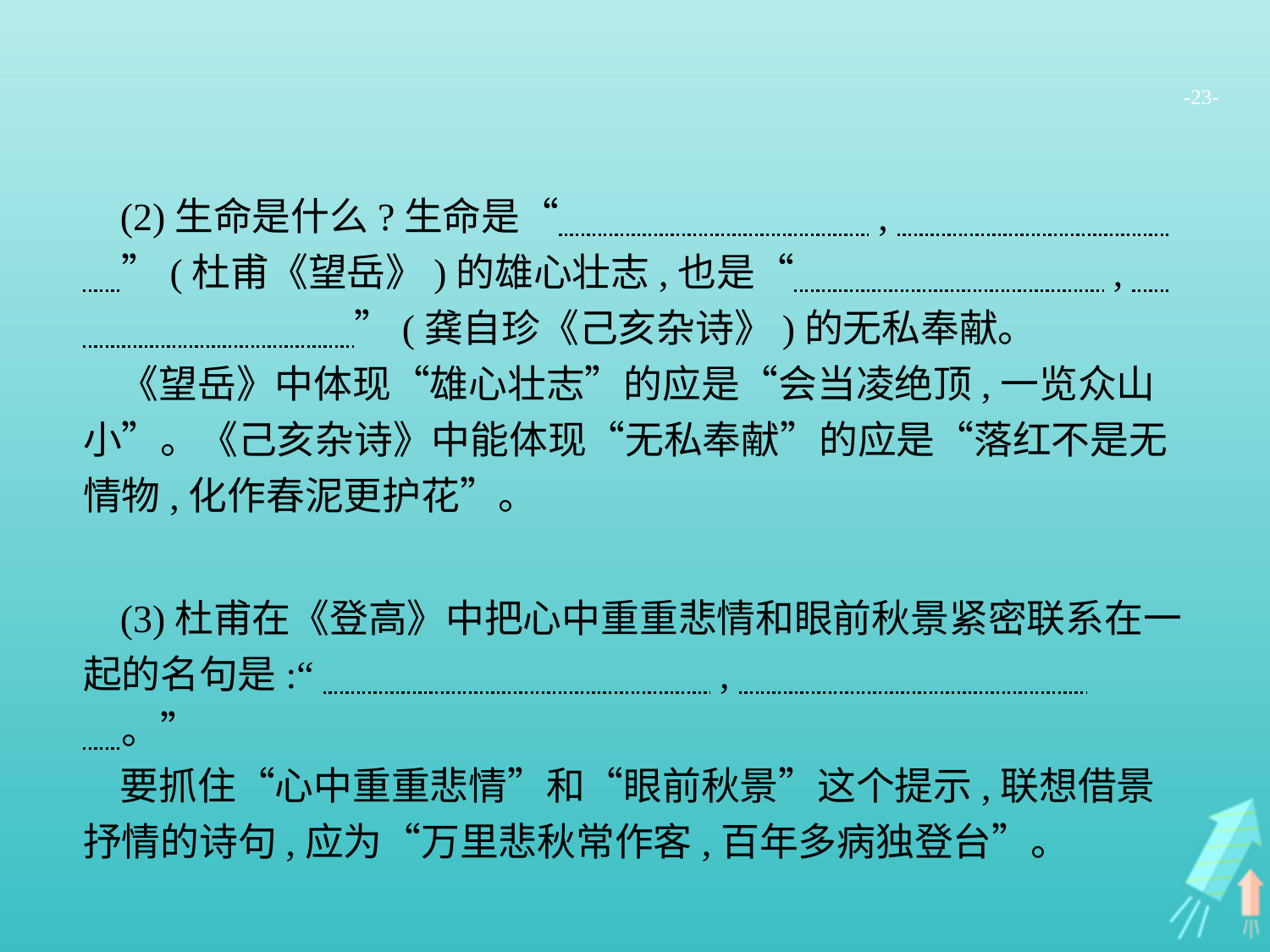

-23-
(2)生命是什么?生命是“　　　　　　　　,　　　　　　　　”(杜甫《望岳》)的雄心壮志,也是“　　　　　　　　,　　　　　　　　”(龚自珍《己亥杂诗》)的无私奉献。
《望岳》中体现“雄心壮志”的应是“会当凌绝顶,一览众山小”。《己亥杂诗》中能体现“无私奉献”的应是“落红不是无情物,化作春泥更护花”。
(3)杜甫在《登高》中把心中重重悲情和眼前秋景紧密联系在一起的名句是:“　　　　　　　　　　,　　　　　　　　　　。”
要抓住“心中重重悲情”和“眼前秋景”这个提示,联想借景抒情的诗句,应为“万里悲秋常作客,百年多病独登台”。